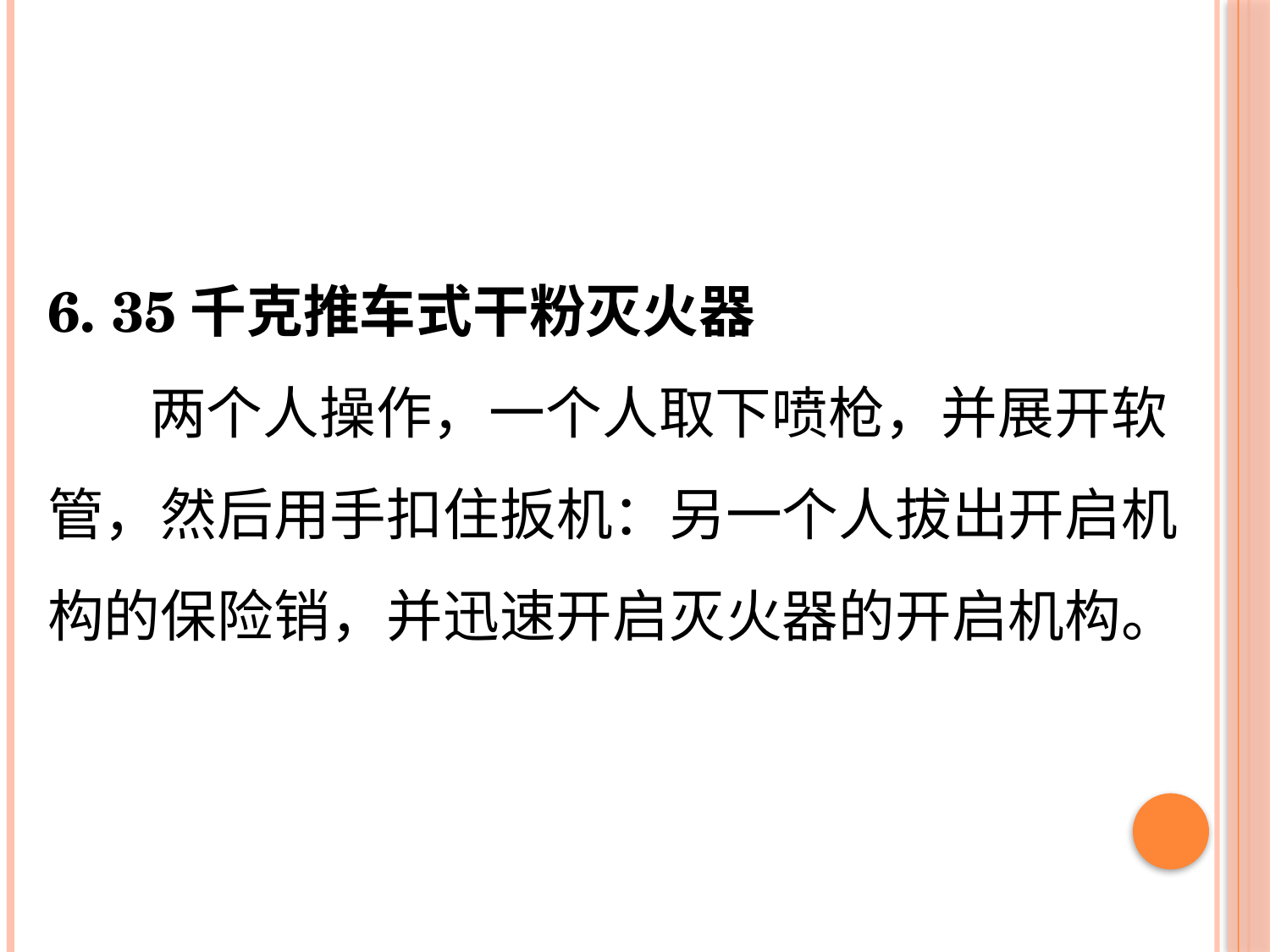

6. 35千克推车式干粉灭火器
       两个人操作，一个人取下喷枪，并展开软管，然后用手扣住扳机：另一个人拔出开启机构的保险销，并迅速开启灭火器的开启机构。